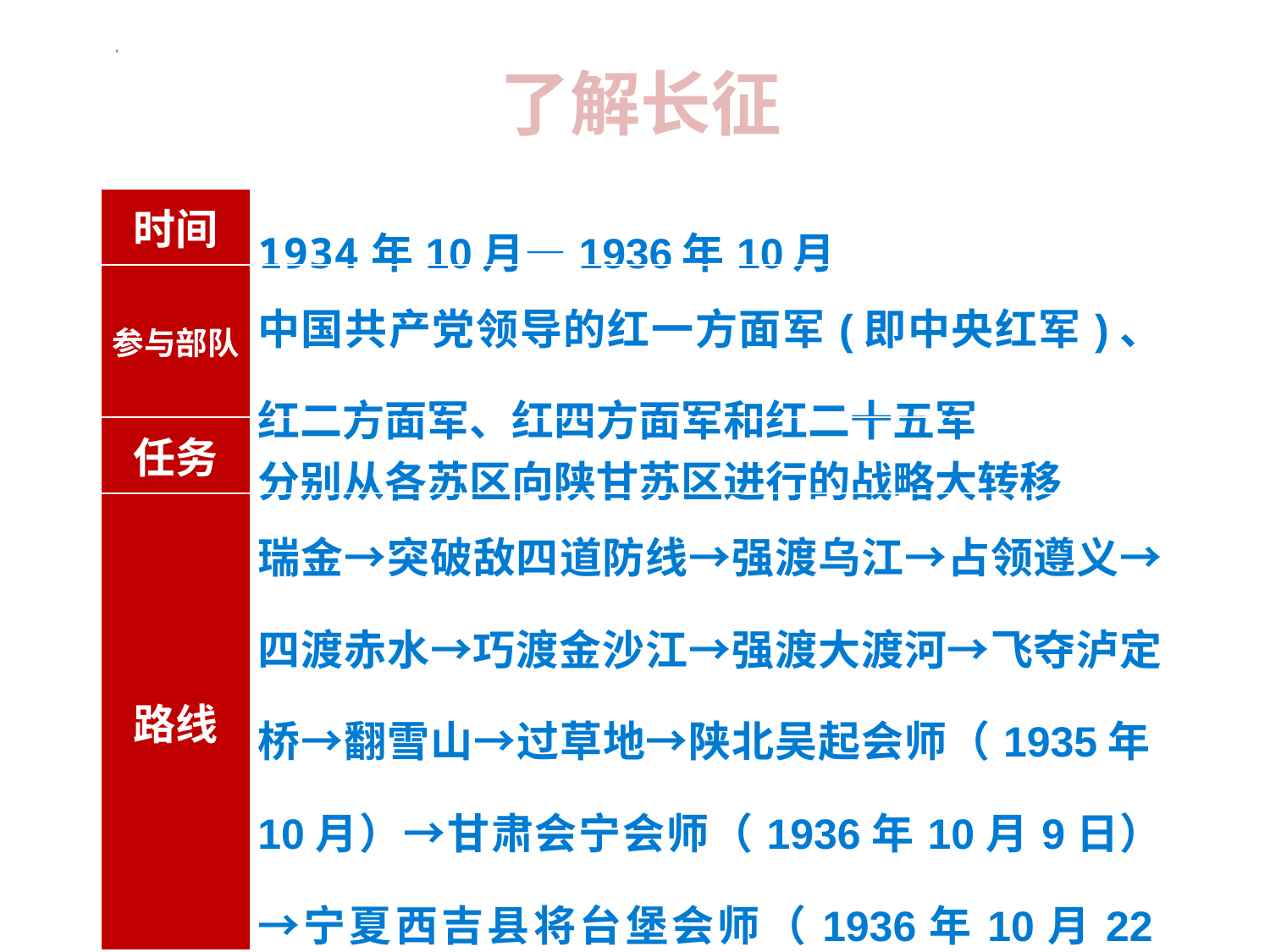

了解长征
| 时间 | 1934年10月—1936年10月 |
| --- | --- |
| 参与部队 | 中国共产党领导的红一方面军(即中央红军)、 红二方面军、红四方面军和红二十五军 |
| 任务 | 分别从各苏区向陕甘苏区进行的战略大转移 |
| 路线 | 瑞金→突破敌四道防线→强渡乌江→占领遵义→四渡赤水→巧渡金沙江→强渡大渡河→飞夺泸定桥→翻雪山→过草地→陕北吴起会师（1935年10月）→甘肃会宁会师（1936年10月9日）→宁夏西吉县将台堡会师（1936年10月22日） |